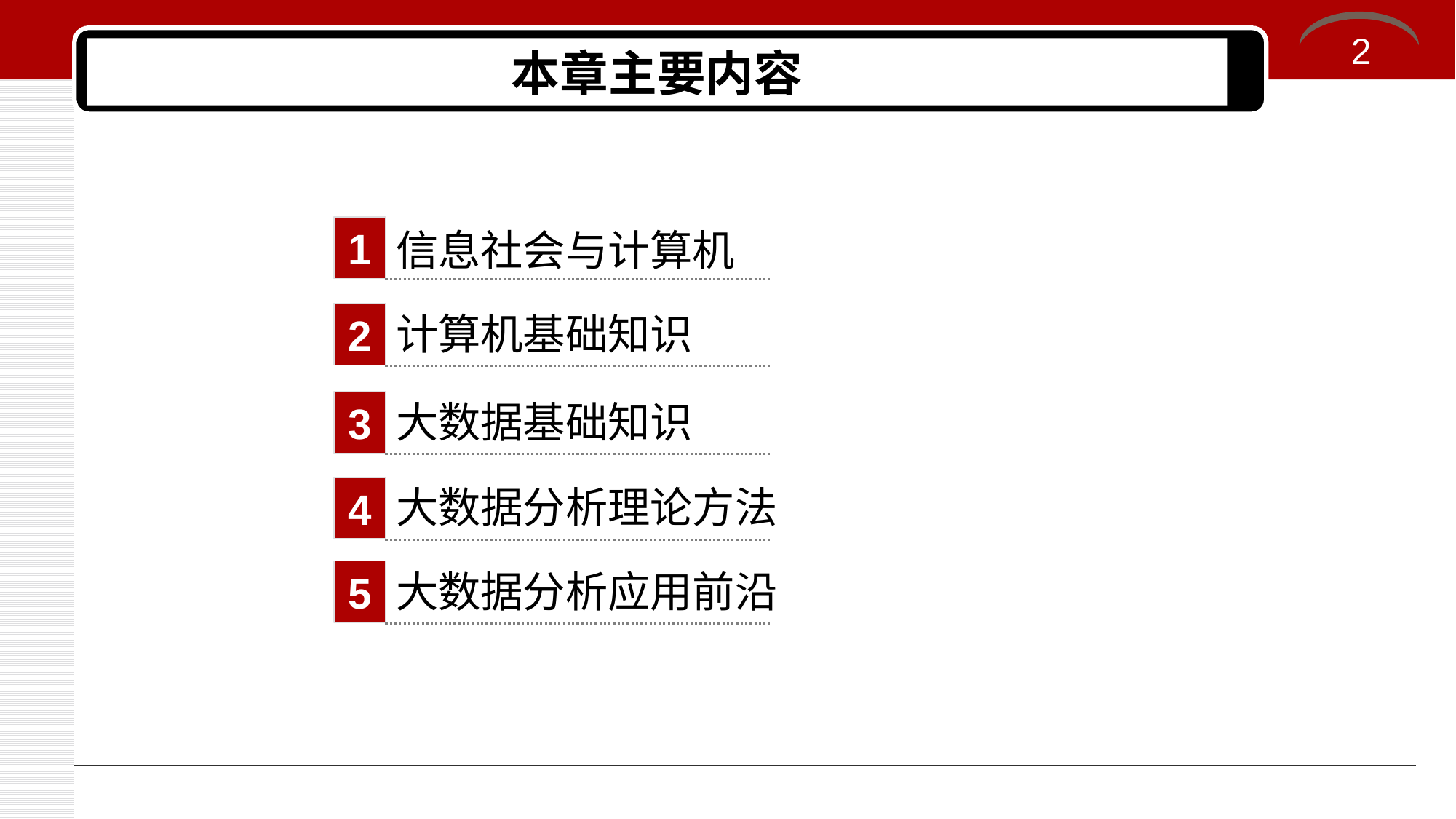

2
# 本章主要内容
1
信息社会与计算机
计算机基础知识
2
大数据基础知识
3
大数据分析理论方法
4
大数据分析应用前沿
5